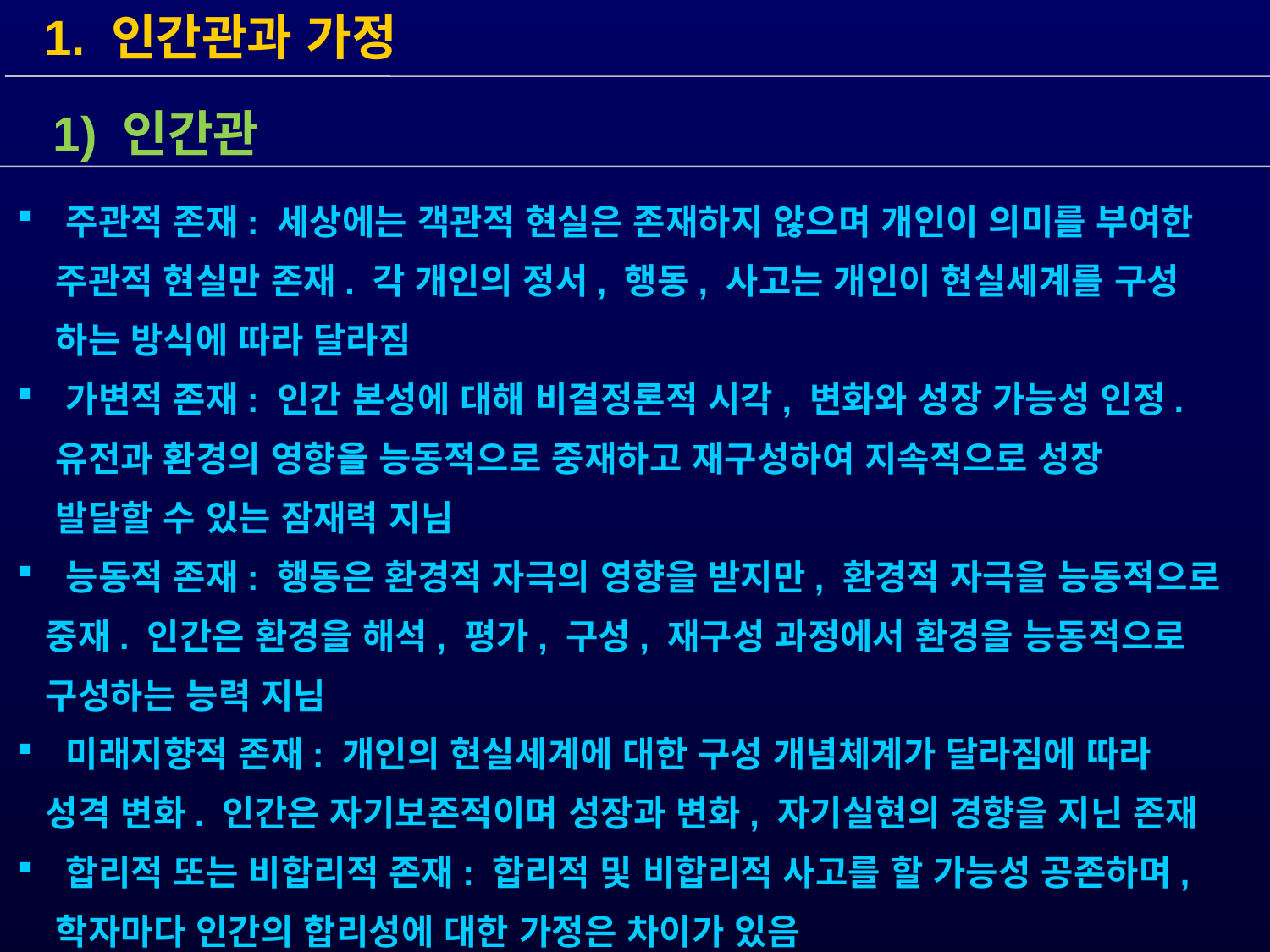

1. 인간관과 가정

  1) 인간관

 주관적 존재: 세상에는 객관적 현실은 존재하지 않으며 개인이 의미를 부여한
   주관적 현실만 존재. 각 개인의 정서, 행동, 사고는 개인이 현실세계를 구성
   하는 방식에 따라 달라짐
 가변적 존재: 인간 본성에 대해 비결정론적 시각, 변화와 성장 가능성 인정.
   유전과 환경의 영향을 능동적으로 중재하고 재구성하여 지속적으로 성장
   발달할 수 있는 잠재력 지님
 능동적 존재: 행동은 환경적 자극의 영향을 받지만, 환경적 자극을 능동적으로
  중재. 인간은 환경을 해석, 평가, 구성, 재구성 과정에서 환경을 능동적으로
  구성하는 능력 지님
 미래지향적 존재: 개인의 현실세계에 대한 구성 개념체계가 달라짐에 따라
  성격 변화. 인간은 자기보존적이며 성장과 변화, 자기실현의 경향을 지닌 존재
 합리적 또는 비합리적 존재: 합리적 및 비합리적 사고를 할 가능성 공존하며,
   학자마다 인간의 합리성에 대한 가정은 차이가 있음